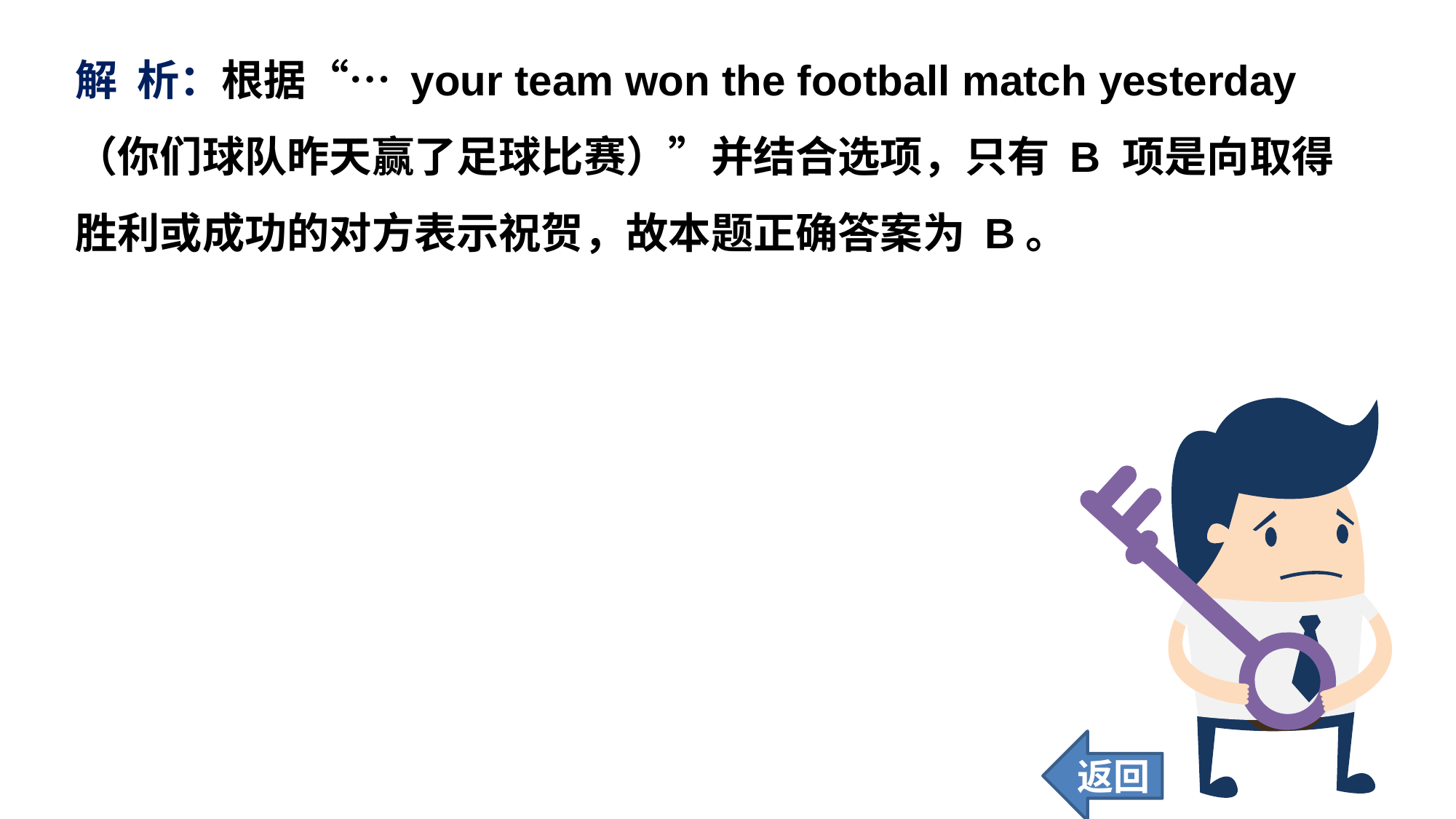

解  析：根据“… your team won the football match yesterday（你们球队昨天赢了足球比赛）”并结合选项，只有 B 项是向取得胜利或成功的对方表示祝贺，故本题正确答案为 B。

返回
38